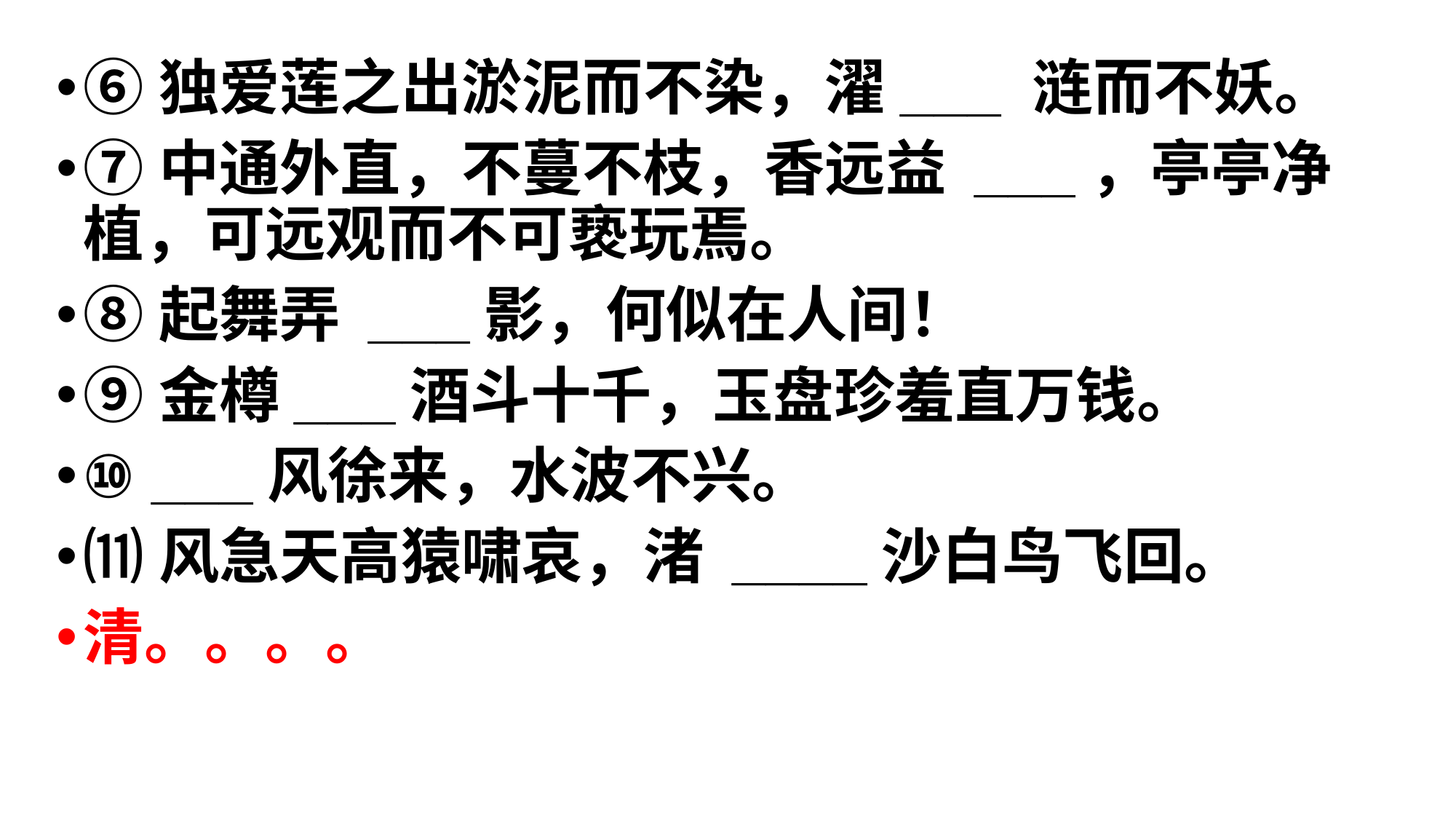

⑥独爱莲之出淤泥而不染，濯___ 涟而不妖。
⑦中通外直，不蔓不枝，香远益 ___，亭亭净植，可远观而不可亵玩焉。
⑧起舞弄 ___影，何似在人间！
⑨金樽___酒斗十千，玉盘珍羞直万钱。
⑩ ___风徐来，水波不兴。
⑾风急天高猿啸哀，渚 ____沙白鸟飞回。
清。。。。